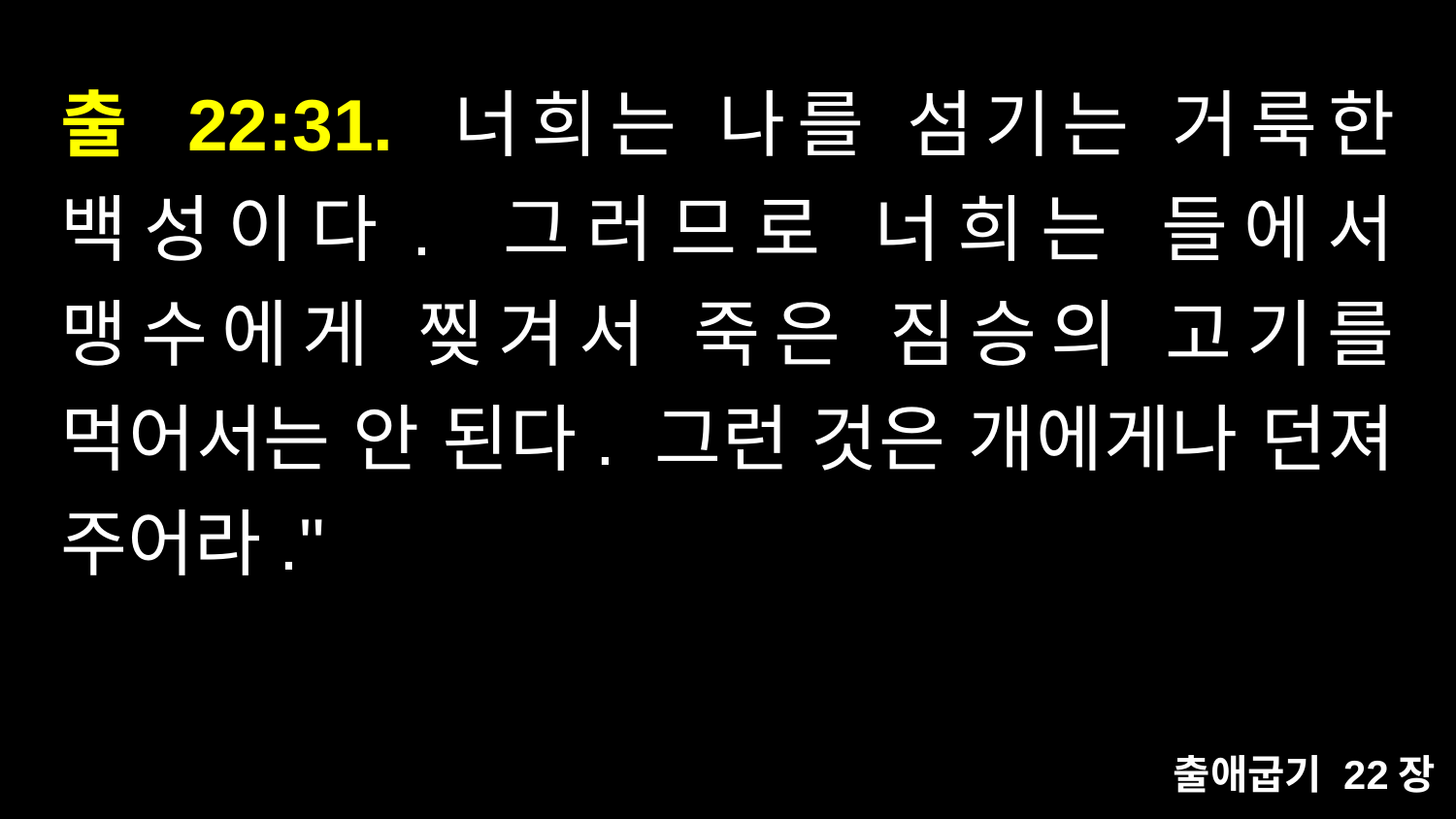

# 출 22:31. 너희는 나를 섬기는 거룩한 백성이다. 그러므로 너희는 들에서 맹수에게 찢겨서 죽은 짐승의 고기를 먹어서는 안 된다. 그런 것은 개에게나 던져 주어라."
출애굽기 22장